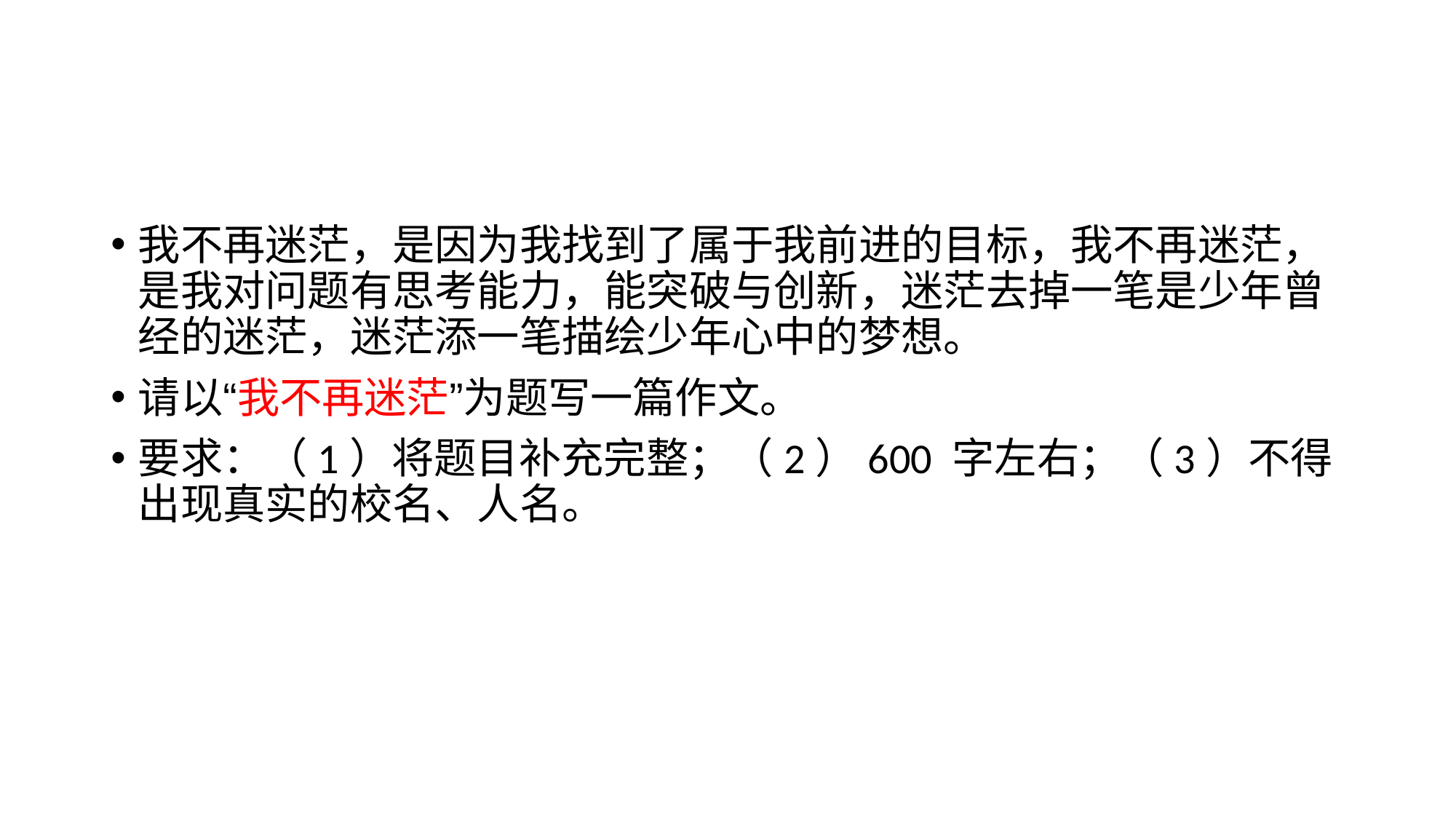

#
我不再迷茫，是因为我找到了属于我前进的目标，我不再迷茫，是我对问题有思考能力，能突破与创新，迷茫去掉一笔是少年曾经的迷茫，迷茫添一笔描绘少年心中的梦想。
请以“我不再迷茫”为题写一篇作文。
要求：（1）将题目补充完整；（2）600 字左右；（3）不得出现真实的校名、人名。